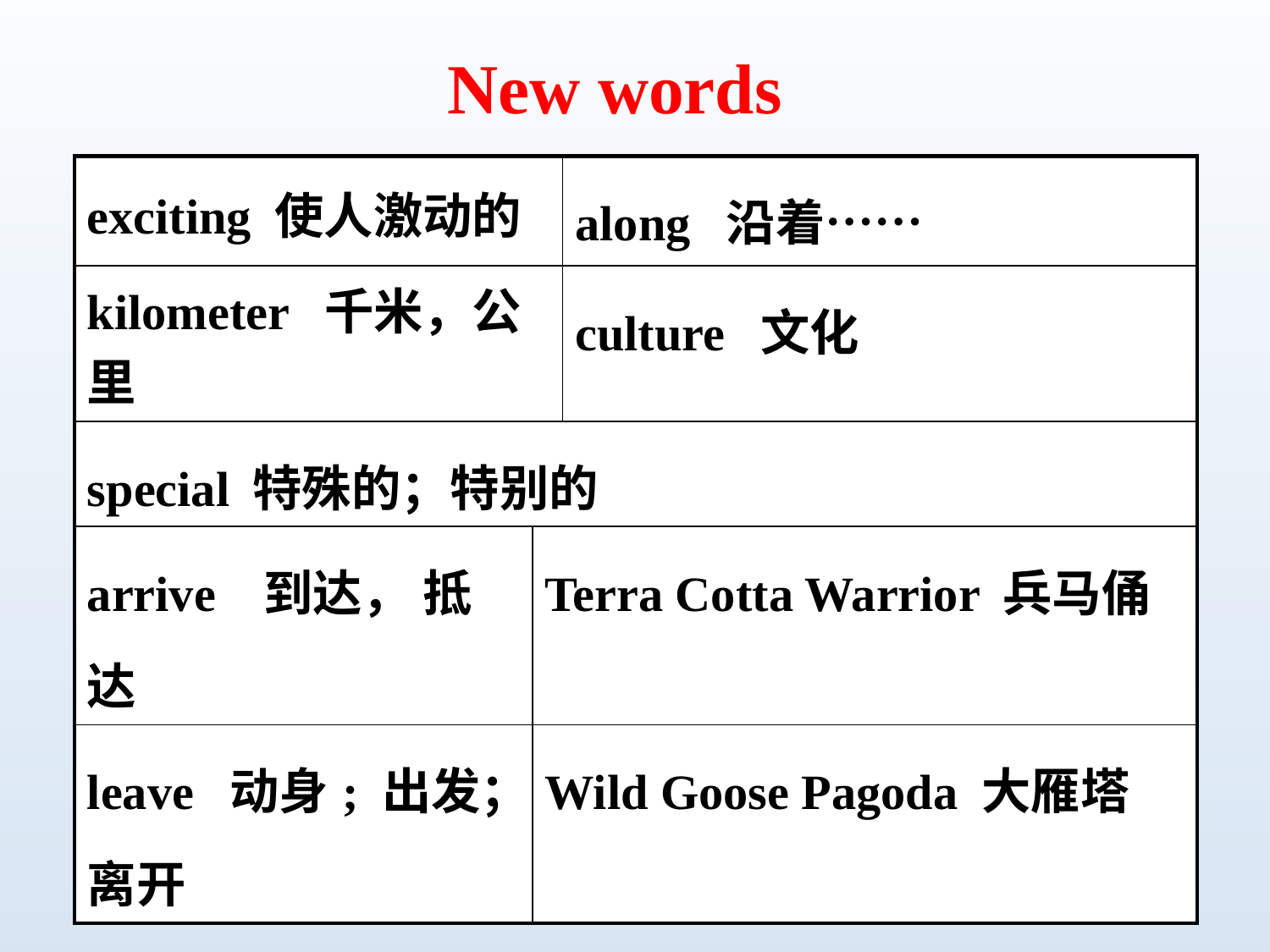

New words
| exciting 使人激动的 |  | along 沿着…… |
| --- | --- | --- |
| kilometer 千米，公里 |  | culture 文化 |
| special 特殊的；特别的 |  |  |
| arrive 到达， 抵达 | Terra Cotta Warrior 兵马俑 |  |
| leave 动身; 出发；离开 | Wild Goose Pagoda 大雁塔 |  |